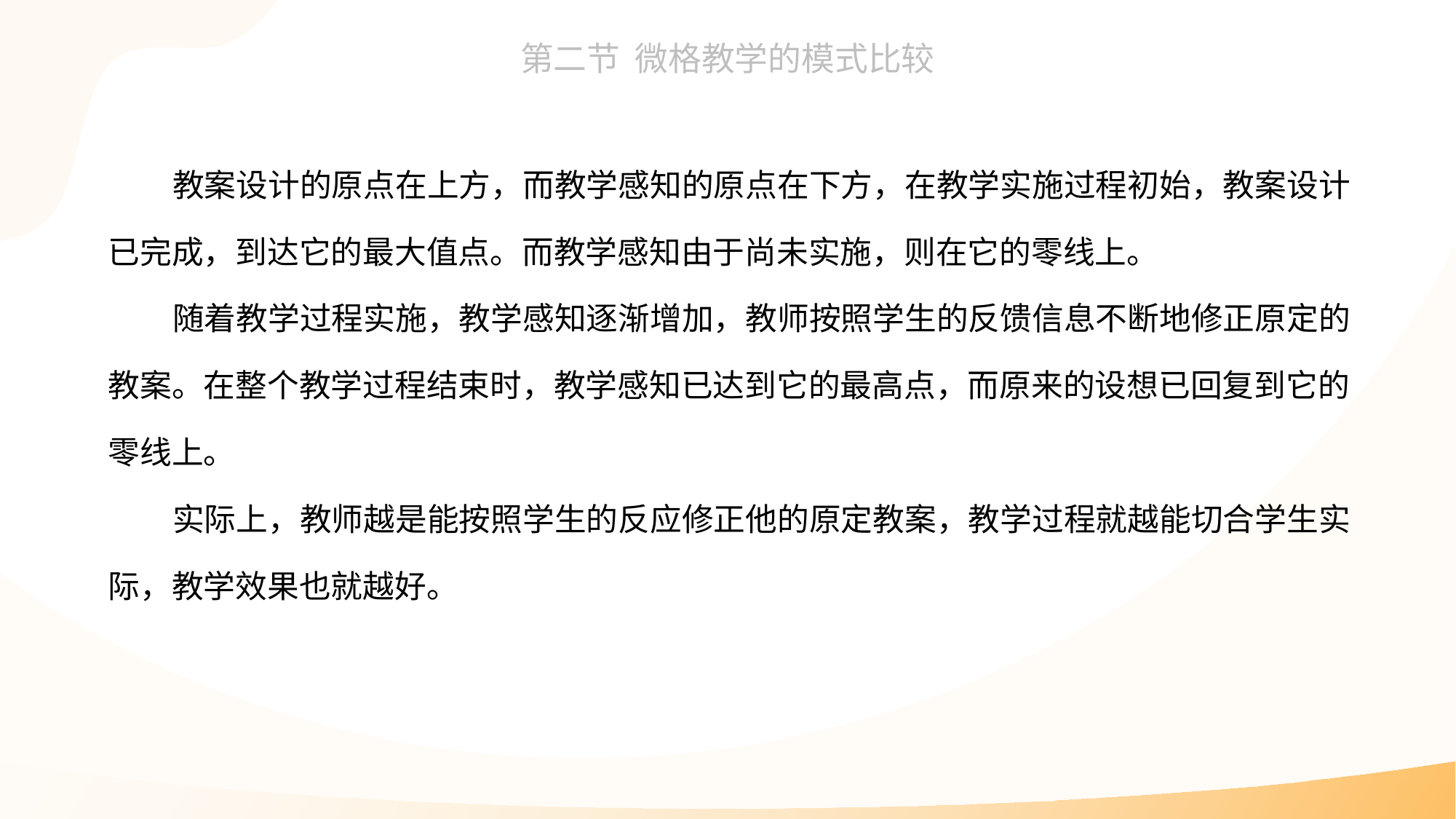

教案设计的原点在上方，而教学感知的原点在下方，在教学实施过程初始，教案设计已完成，到达它的最大值点。而教学感知由于尚未实施，则在它的零线上。
随着教学过程实施，教学感知逐渐增加，教师按照学生的反馈信息不断地修正原定的教案。在整个教学过程结束时，教学感知已达到它的最高点，而原来的设想已回复到它的零线上。
实际上，教师越是能按照学生的反应修正他的原定教案，教学过程就越能切合学生实际，教学效果也就越好。